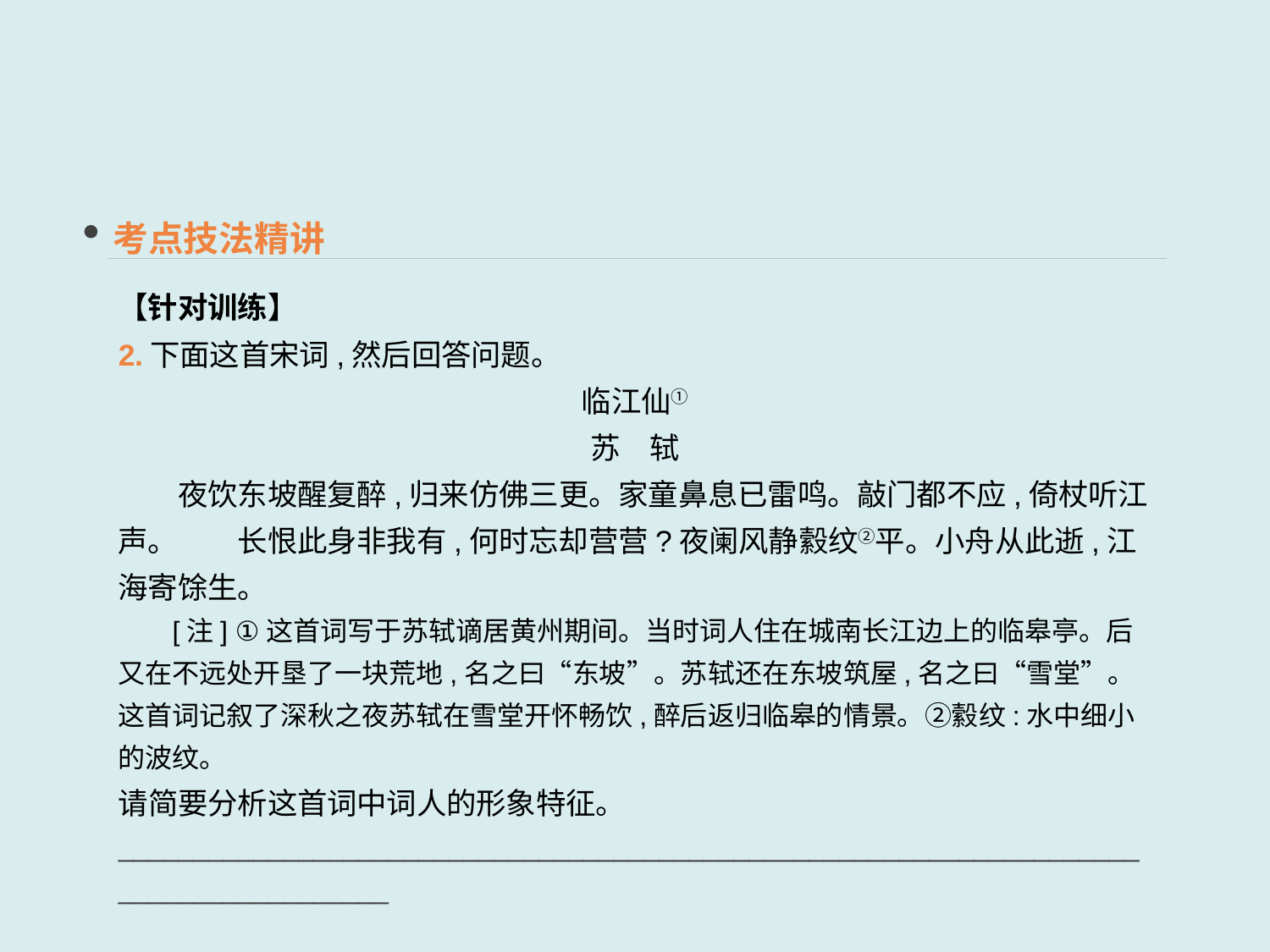

考点技法精讲

【针对训练】
2.下面这首宋词,然后回答问题。
临江仙①
苏　轼
　　夜饮东坡醒复醉,归来仿佛三更。家童鼻息已雷鸣。敲门都不应,倚杖听江声。　　长恨此身非我有,何时忘却营营?夜阑风静縠纹②平。小舟从此逝,江海寄馀生。
　　[注] ①这首词写于苏轼谪居黄州期间。当时词人住在城南长江边上的临皋亭。后又在不远处开垦了一块荒地,名之曰“东坡”。苏轼还在东坡筑屋,名之曰“雪堂”。这首词记叙了深秋之夜苏轼在雪堂开怀畅饮,醉后返归临皋的情景。②縠纹:水中细小的波纹。
请简要分析这首词中词人的形象特征。
______________________________________________________________________________________